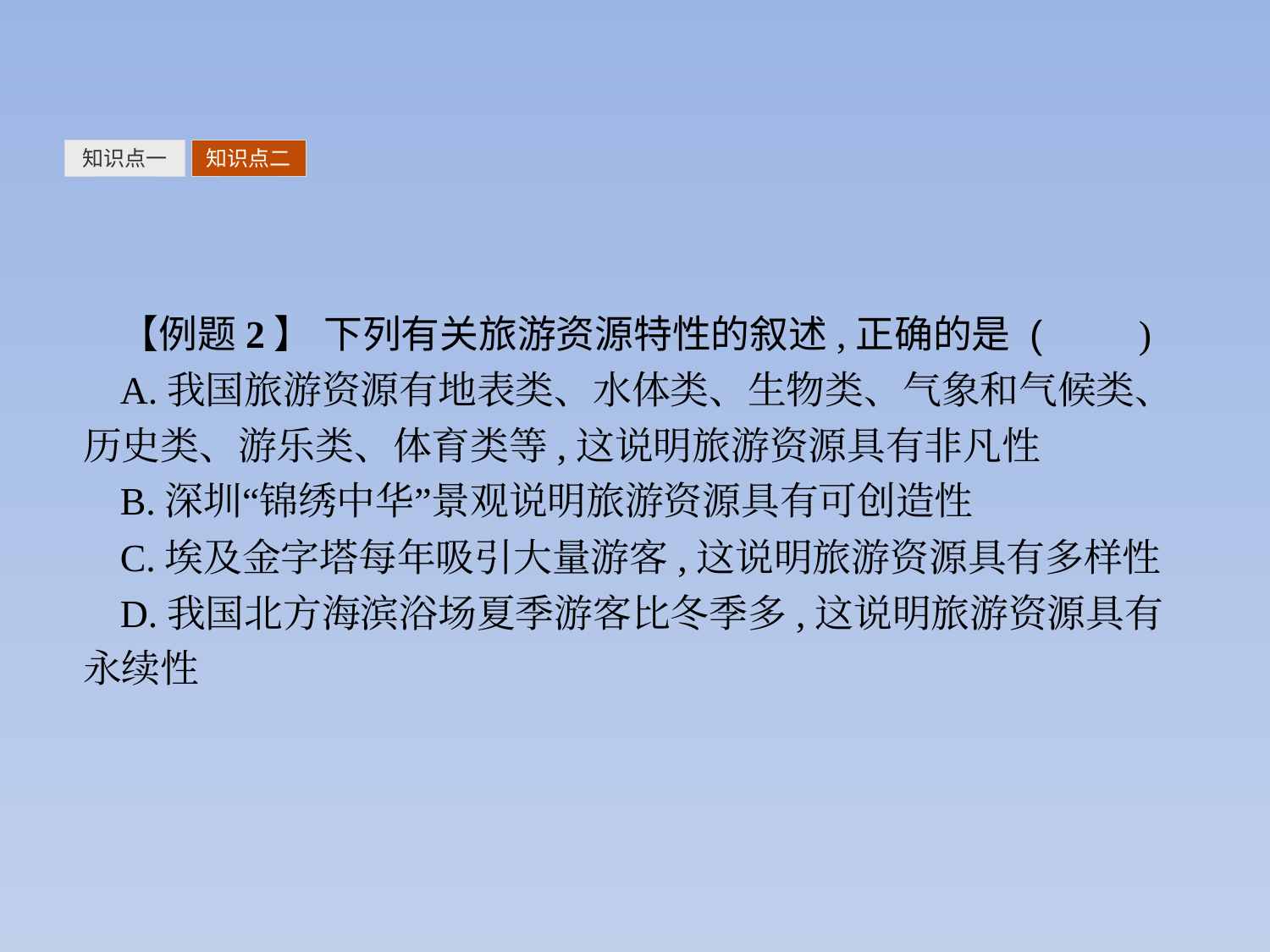

知识点一
知识点二
【例题2】 下列有关旅游资源特性的叙述,正确的是 (　　)
A.我国旅游资源有地表类、水体类、生物类、气象和气候类、历史类、游乐类、体育类等,这说明旅游资源具有非凡性
B.深圳“锦绣中华”景观说明旅游资源具有可创造性
C.埃及金字塔每年吸引大量游客,这说明旅游资源具有多样性
D.我国北方海滨浴场夏季游客比冬季多,这说明旅游资源具有永续性